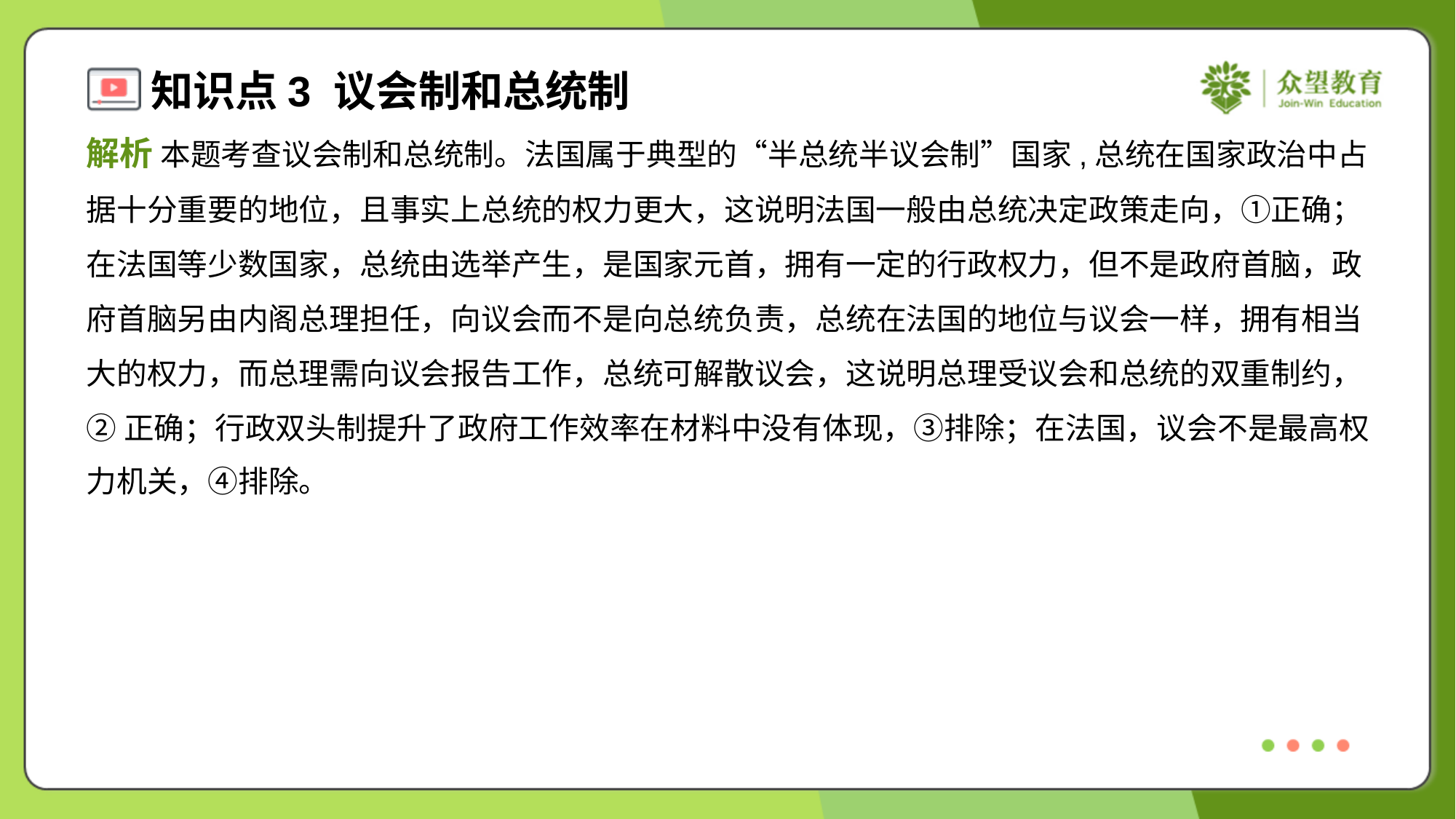

解析 本题考查议会制和总统制。法国属于典型的“半总统半议会制”国家,总统在国家政治中占
据十分重要的地位，且事实上总统的权力更大，这说明法国一般由总统决定政策走向，①正确；
在法国等少数国家，总统由选举产生，是国家元首，拥有一定的行政权力，但不是政府首脑，政
府首脑另由内阁总理担任，向议会而不是向总统负责，总统在法国的地位与议会一样，拥有相当
大的权力，而总理需向议会报告工作，总统可解散议会，这说明总理受议会和总统的双重制约，
②正确；行政双头制提升了政府工作效率在材料中没有体现，③排除；在法国，议会不是最高权
力机关，④排除。